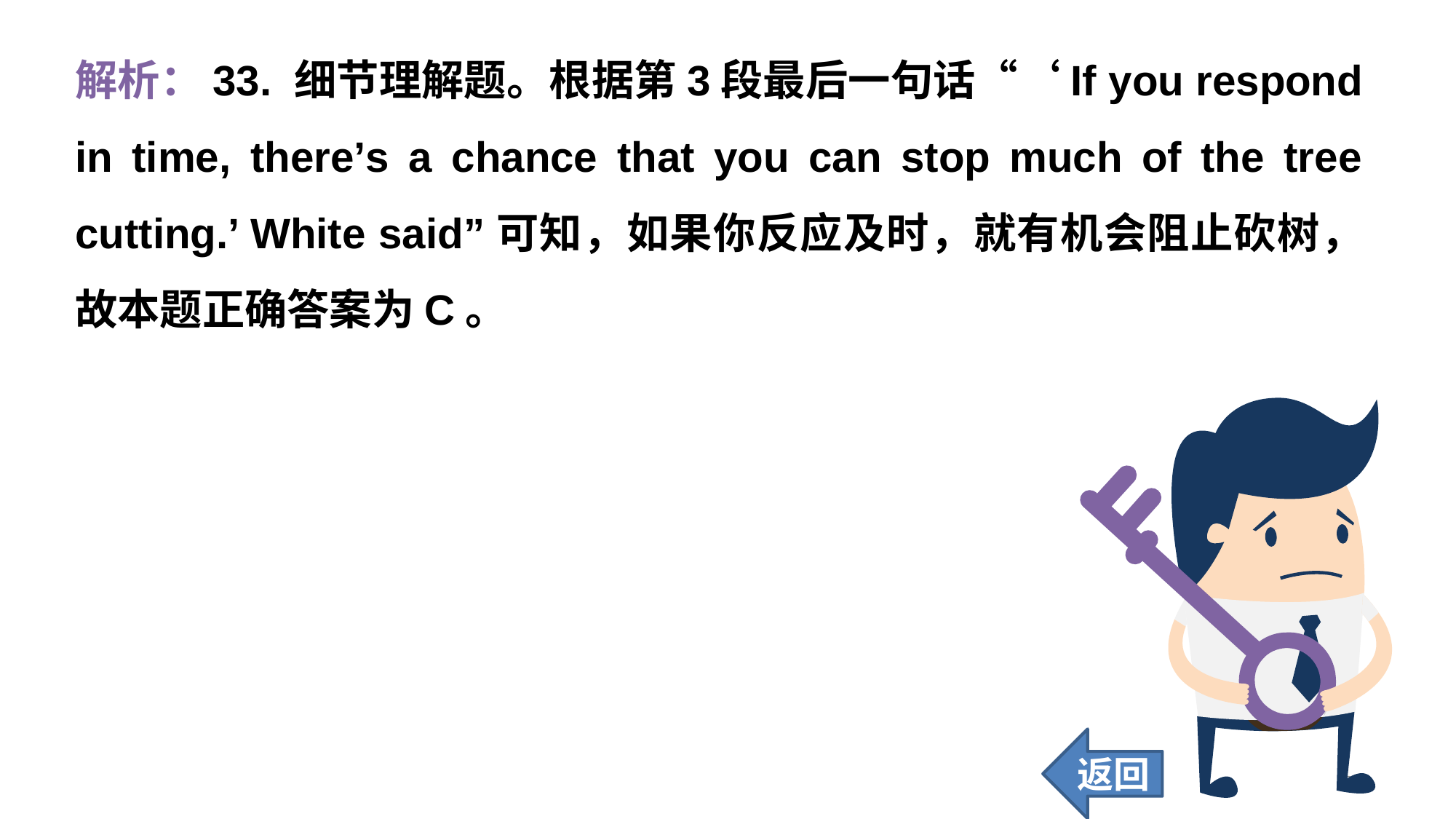

解析：33. 细节理解题。根据第3段最后一句话“‘If you respond in time, there’s a chance that you can stop much of the tree cutting.’ White said”可知，如果你反应及时，就有机会阻止砍树，故本题正确答案为C。

返回
341